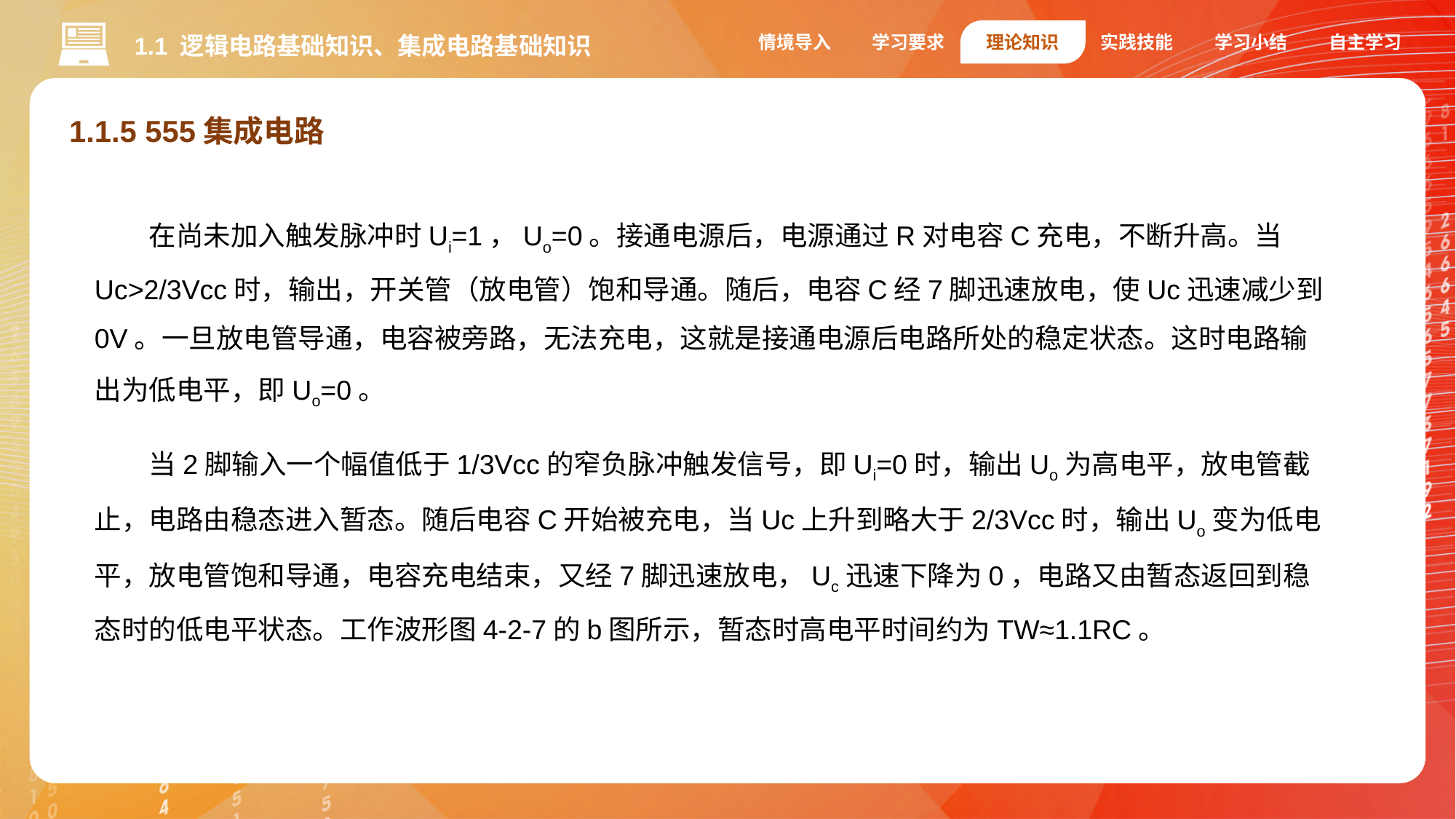

情境导入
学习要求
理论知识
实践技能
学习小结
自主学习

1.1 逻辑电路基础知识、集成电路基础知识
1.1.5 555集成电路
在尚未加入触发脉冲时Ui=1，Uo=0。接通电源后，电源通过R对电容C充电，不断升高。当Uc>2/3Vcc时，输出，开关管（放电管）饱和导通。随后，电容C经7脚迅速放电，使Uc迅速减少到0V。一旦放电管导通，电容被旁路，无法充电，这就是接通电源后电路所处的稳定状态。这时电路输出为低电平，即Uo=0。
当2脚输入一个幅值低于1/3Vcc的窄负脉冲触发信号，即Ui=0时，输出Uo为高电平，放电管截止，电路由稳态进入暂态。随后电容C开始被充电，当Uc上升到略大于2/3Vcc时，输出Uo变为低电平，放电管饱和导通，电容充电结束，又经7脚迅速放电，Uc迅速下降为0，电路又由暂态返回到稳态时的低电平状态。工作波形图4-2-7的b图所示，暂态时高电平时间约为TW≈1.1RC。